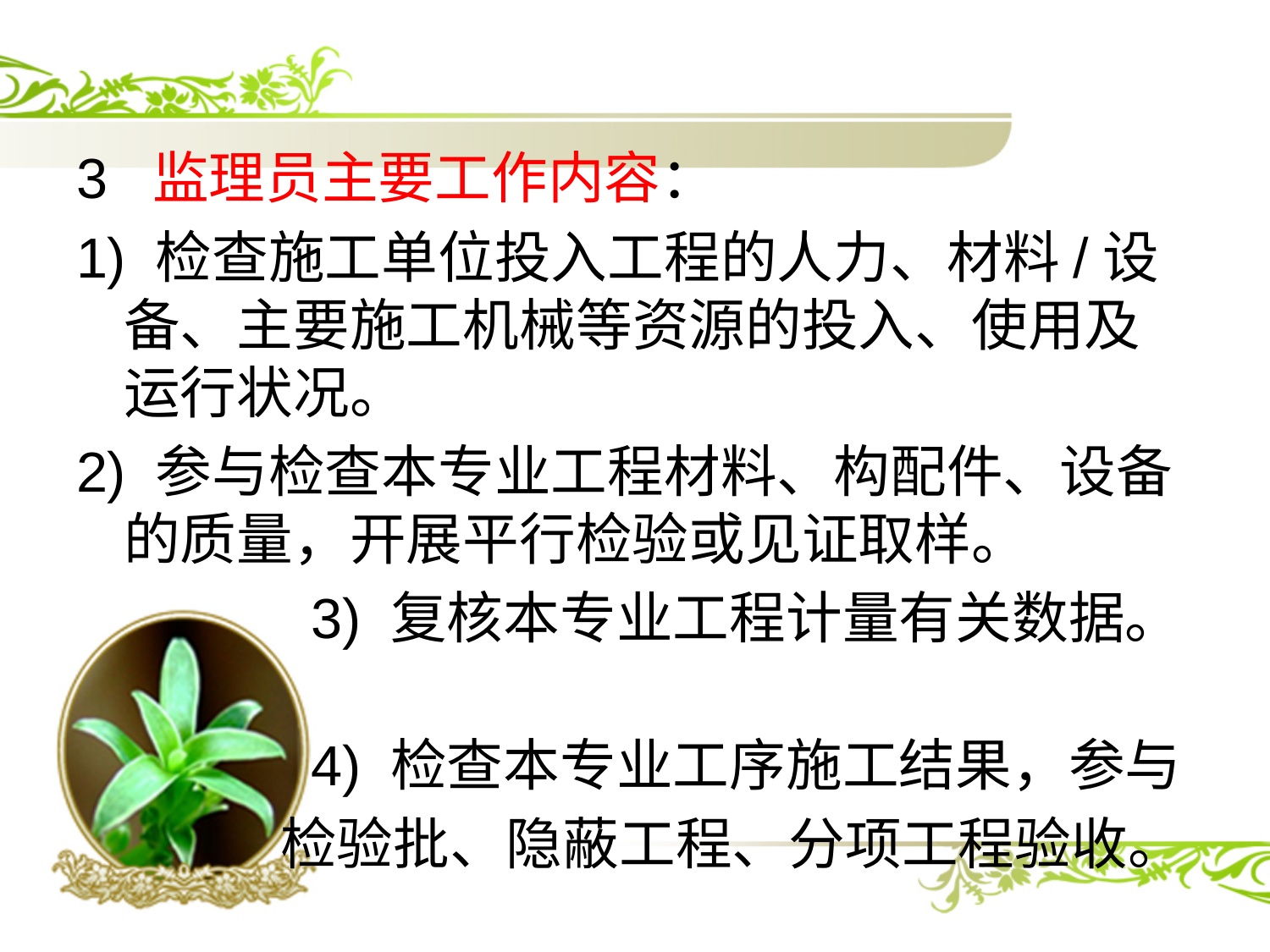

3  监理员主要工作内容：
1) 检查施工单位投入工程的人力、材料/设备、主要施工机械等资源的投入、使用及运行状况。
2) 参与检查本专业工程材料、构配件、设备的质量，开展平行检验或见证取样。
               3) 复核本专业工程计量有关数据。
               4) 检查本专业工序施工结果，参与
               检验批、隐蔽工程、分项工程验收。